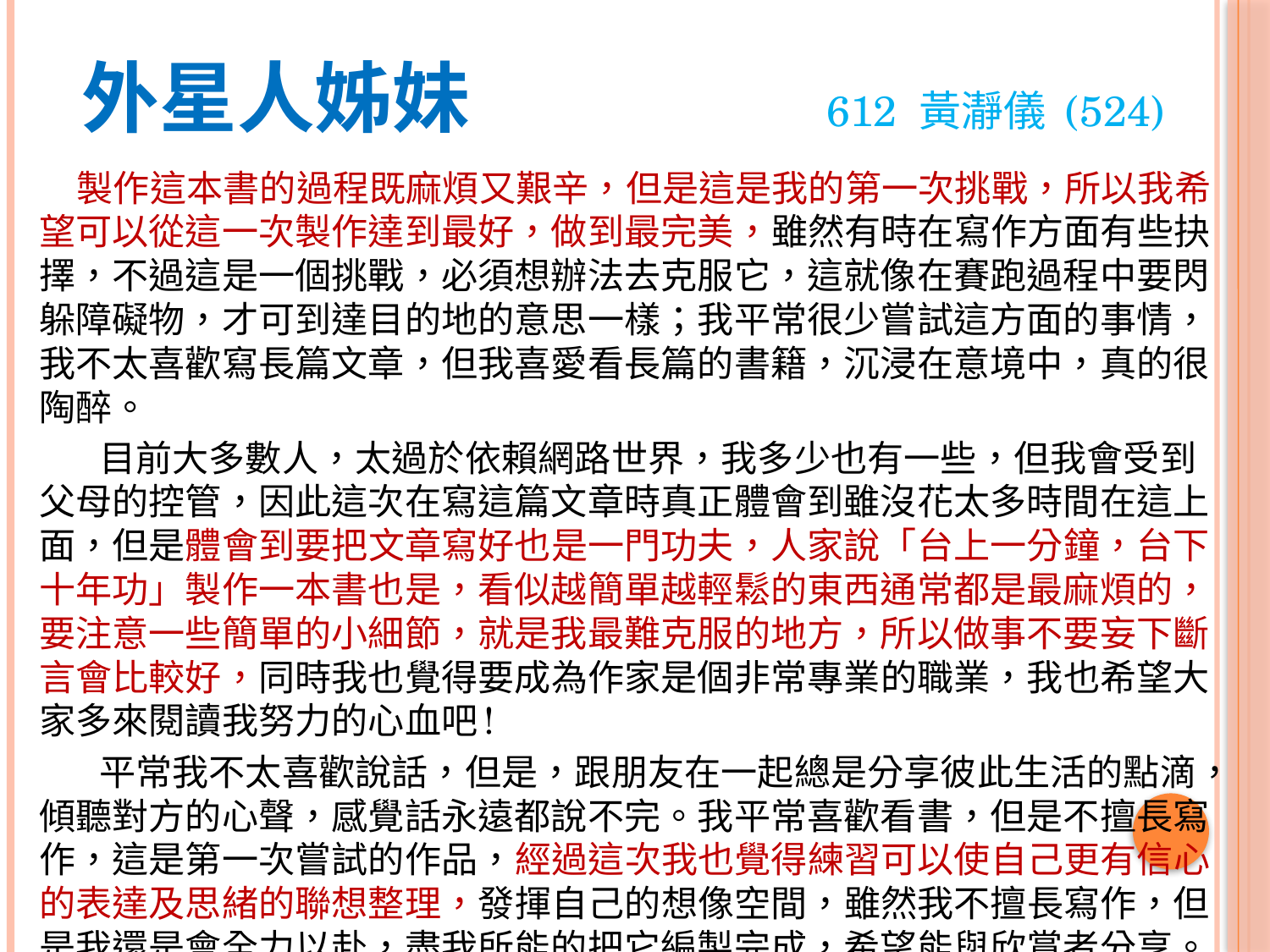

# 外星人姊妹                             612 黃瀞儀 (524)
           製作這本書的過程既麻煩又艱辛，但是這是我的第一次挑戰，所以我希望可以從這一次製作達到最好，做到最完美，雖然有時在寫作方面有些抉擇，不過這是一個挑戰，必須想辦法去克服它，這就像在賽跑過程中要閃躲障礙物，才可到達目的地的意思一樣；我平常很少嘗試這方面的事情，我不太喜歡寫長篇文章，但我喜愛看長篇的書籍，沉浸在意境中，真的很陶醉。
           目前大多數人，太過於依賴網路世界，我多少也有一些，但我會受到父母的控管，因此這次在寫這篇文章時真正體會到雖沒花太多時間在這上面，但是體會到要把文章寫好也是一門功夫，人家說「台上一分鐘，台下十年功」製作一本書也是，看似越簡單越輕鬆的東西通常都是最麻煩的，要注意一些簡單的小細節，就是我最難克服的地方，所以做事不要妄下斷言會比較好，同時我也覺得要成為作家是個非常專業的職業，我也希望大家多來閱讀我努力的心血吧!
           平常我不太喜歡說話，但是，跟朋友在一起總是分享彼此生活的點滴，傾聽對方的心聲，感覺話永遠都說不完。我平常喜歡看書，但是不擅長寫作，這是第一次嘗試的作品，經過這次我也覺得練習可以使自己更有信心的表達及思緒的聯想整理，發揮自己的想像空間，雖然我不擅長寫作，但是我還是會全力以赴，盡我所能的把它編製完成，希望能與欣賞者分享。